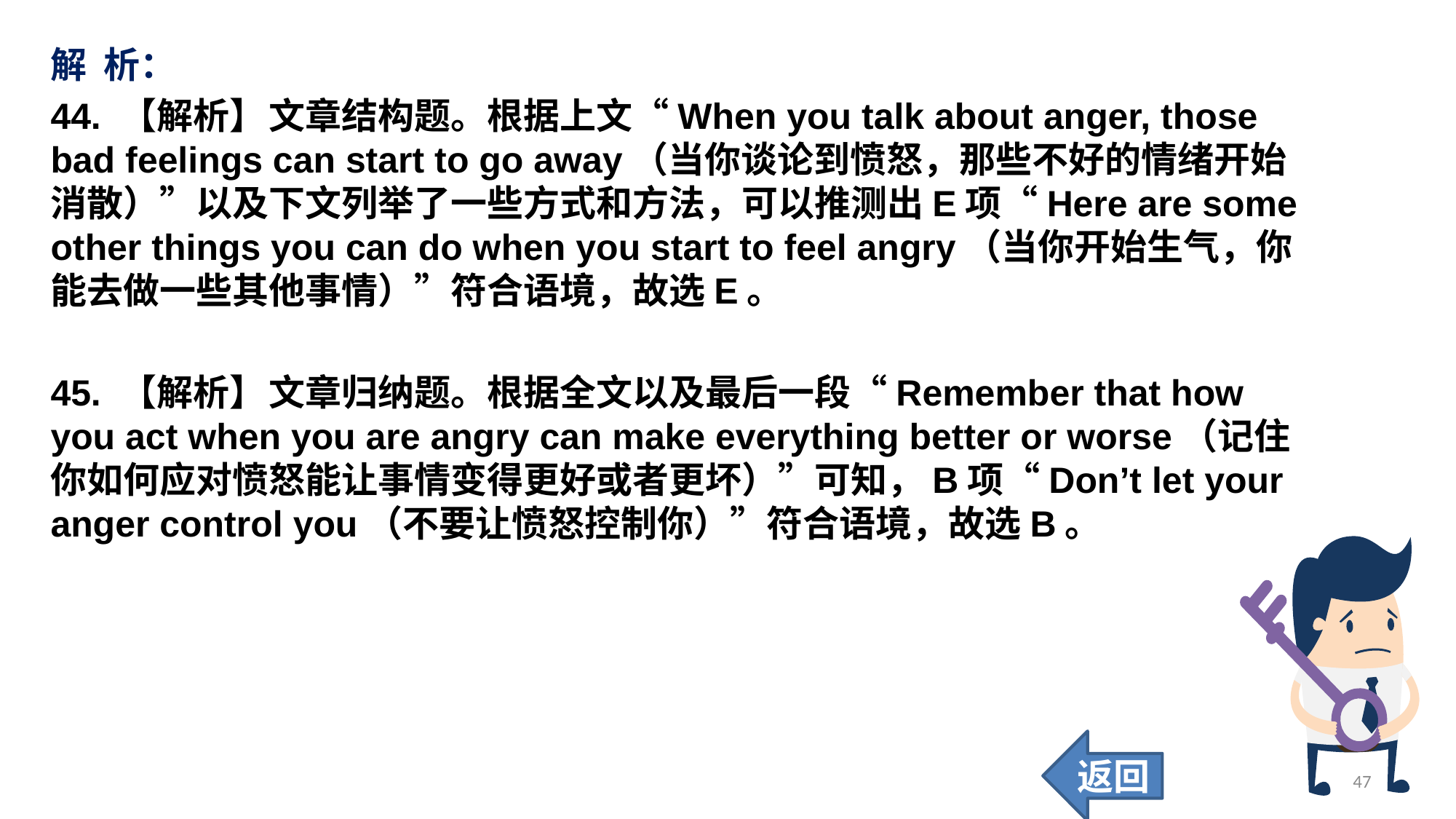

解  析：
44. 【解析】	文章结构题。根据上文“When you talk about anger, those bad feelings can start to go away（当你谈论到愤怒，那些不好的情绪开始消散）”以及下文列举了一些方式和方法，可以推测出E项“Here are some other things you can do when you start to feel angry（当你开始生气，你能去做一些其他事情）”符合语境，故选E。

45. 【解析】	文章归纳题。根据全文以及最后一段“Remember that how you act when you are angry can make everything better or worse（记住你如何应对愤怒能让事情变得更好或者更坏）”可知，B项“Don’t let your anger control you（不要让愤怒控制你）”符合语境，故选B。

返回
47